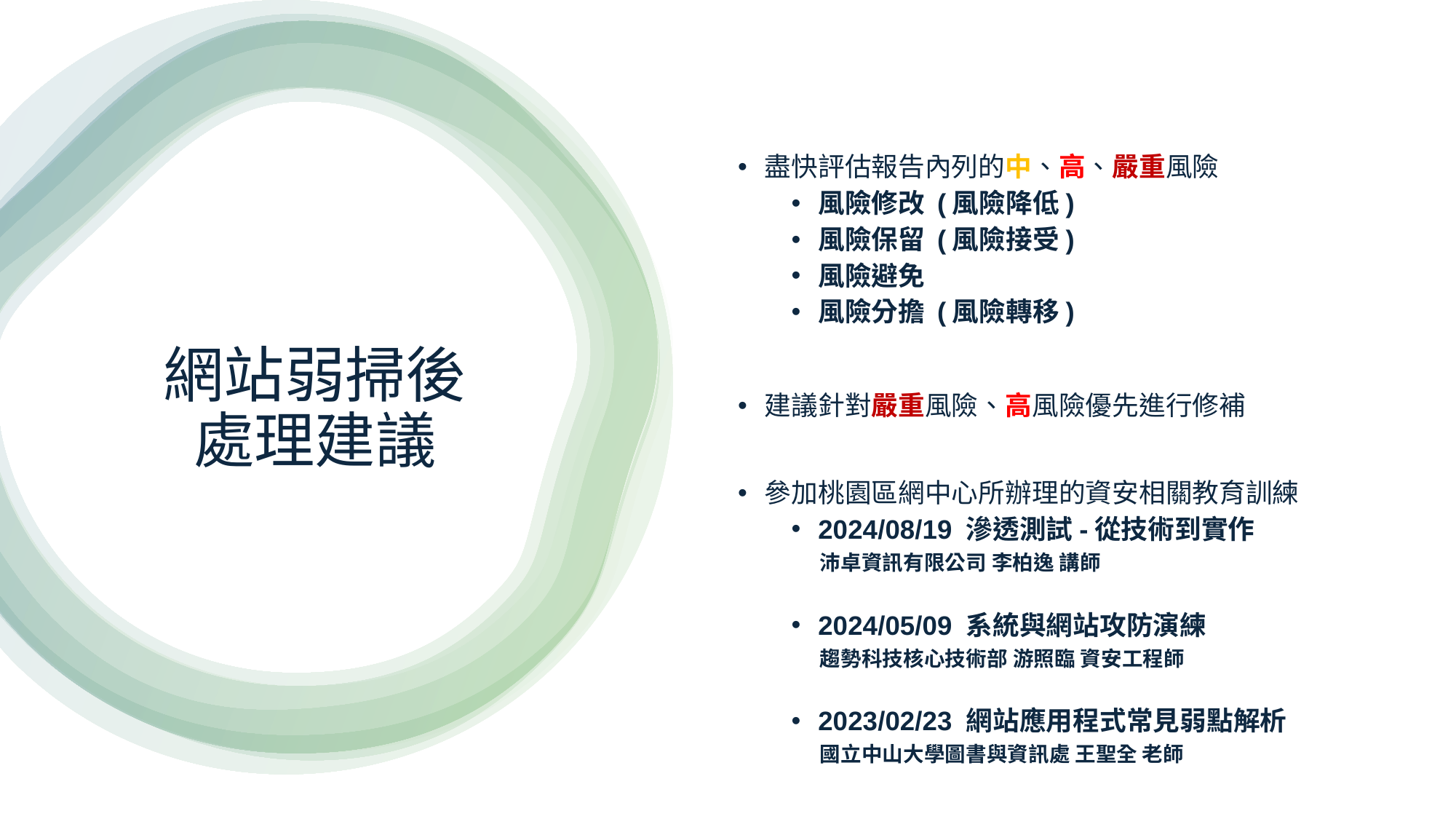

盡快評估報告內列的中、高、嚴重風險
風險修改 (風險降低)
風險保留 (風險接受)
風險避免
風險分擔 (風險轉移)

建議針對嚴重風險、高風險優先進行修補

參加桃園區網中心所辦理的資安相關教育訓練
2024/08/19 滲透測試-從技術到實作
		     沛卓資訊有限公司 李柏逸 講師

2024/05/09 系統與網站攻防演練
		     趨勢科技核心技術部 游照臨 資安工程師

2023/02/23 網站應用程式常見弱點解析
		     國立中山大學圖書與資訊處 王聖全 老師

# 網站弱掃後 處理建議